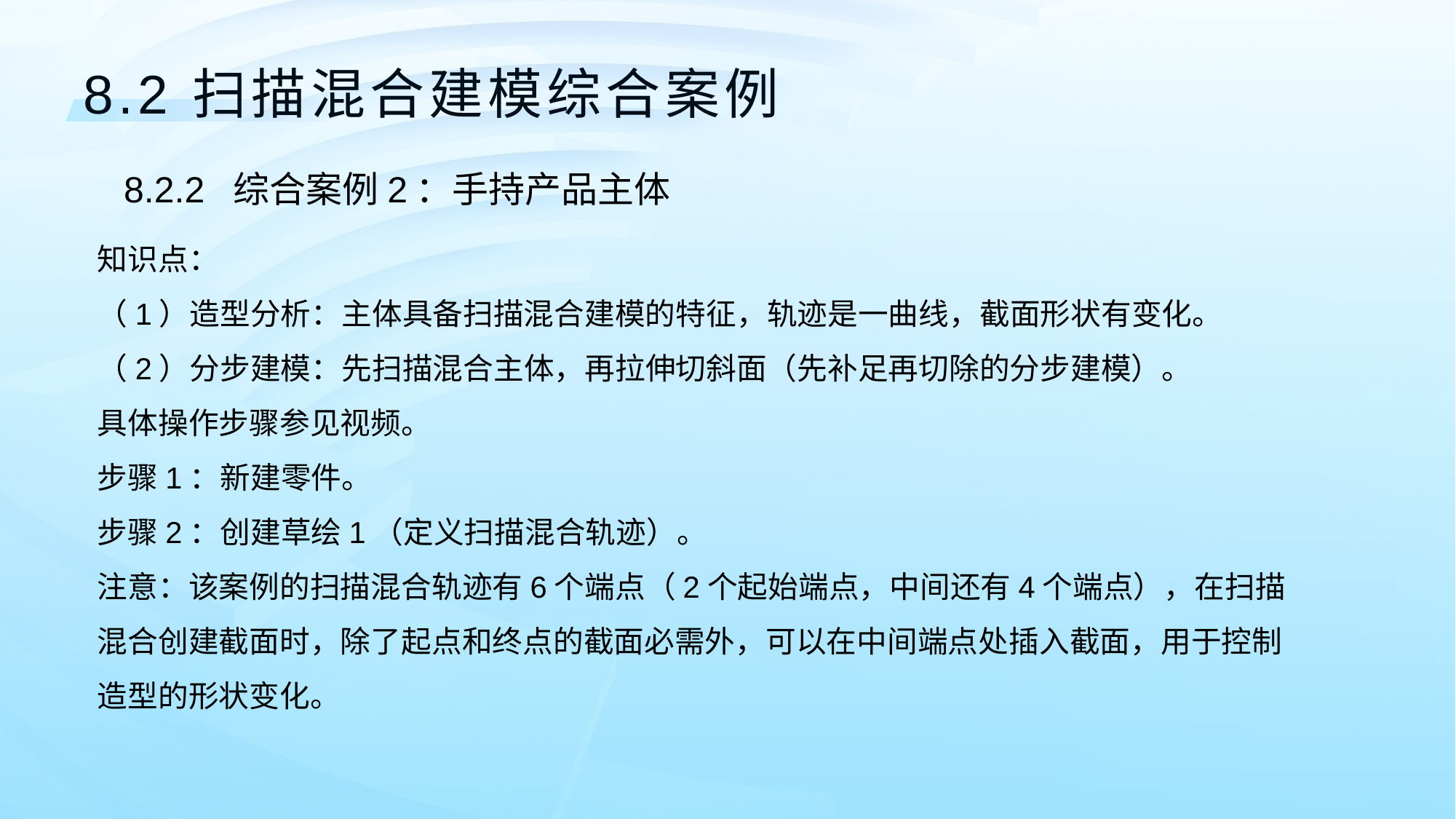

8.2	扫描混合建模综合案例
8.2.2	综合案例2：手持产品主体
知识点：
（1）造型分析：主体具备扫描混合建模的特征，轨迹是一曲线，截面形状有变化。
（2）分步建模：先扫描混合主体，再拉伸切斜面（先补足再切除的分步建模）。
具体操作步骤参见视频。
步骤1：新建零件。
步骤2：创建草绘1（定义扫描混合轨迹）。
注意：该案例的扫描混合轨迹有6个端点（2个起始端点，中间还有4个端点），在扫描混合创建截面时，除了起点和终点的截面必需外，可以在中间端点处插入截面，用于控制造型的形状变化。